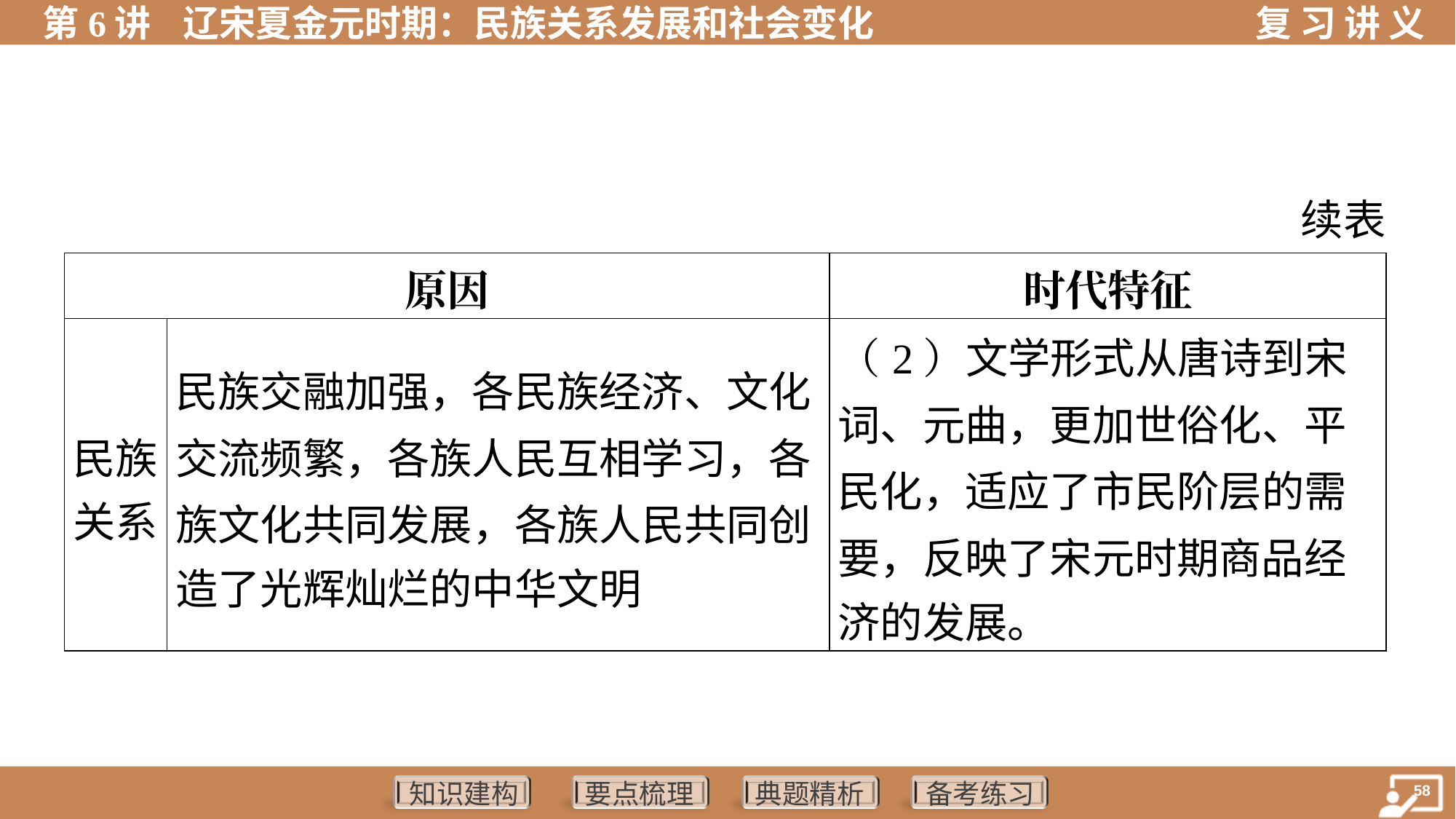

续表
| 原因 |  | 时代特征 |
| --- | --- | --- |
| 民族 关系 | 民族交融加强，各民族经济、文化 交流频繁，各族人民互相学习，各 族文化共同发展，各族人民共同创 造了光辉灿烂的中华文明 | （2）文学形式从唐诗到宋 词、元曲，更加世俗化、平 民化，适应了市民阶层的需 要，反映了宋元时期商品经 济的发展。 |